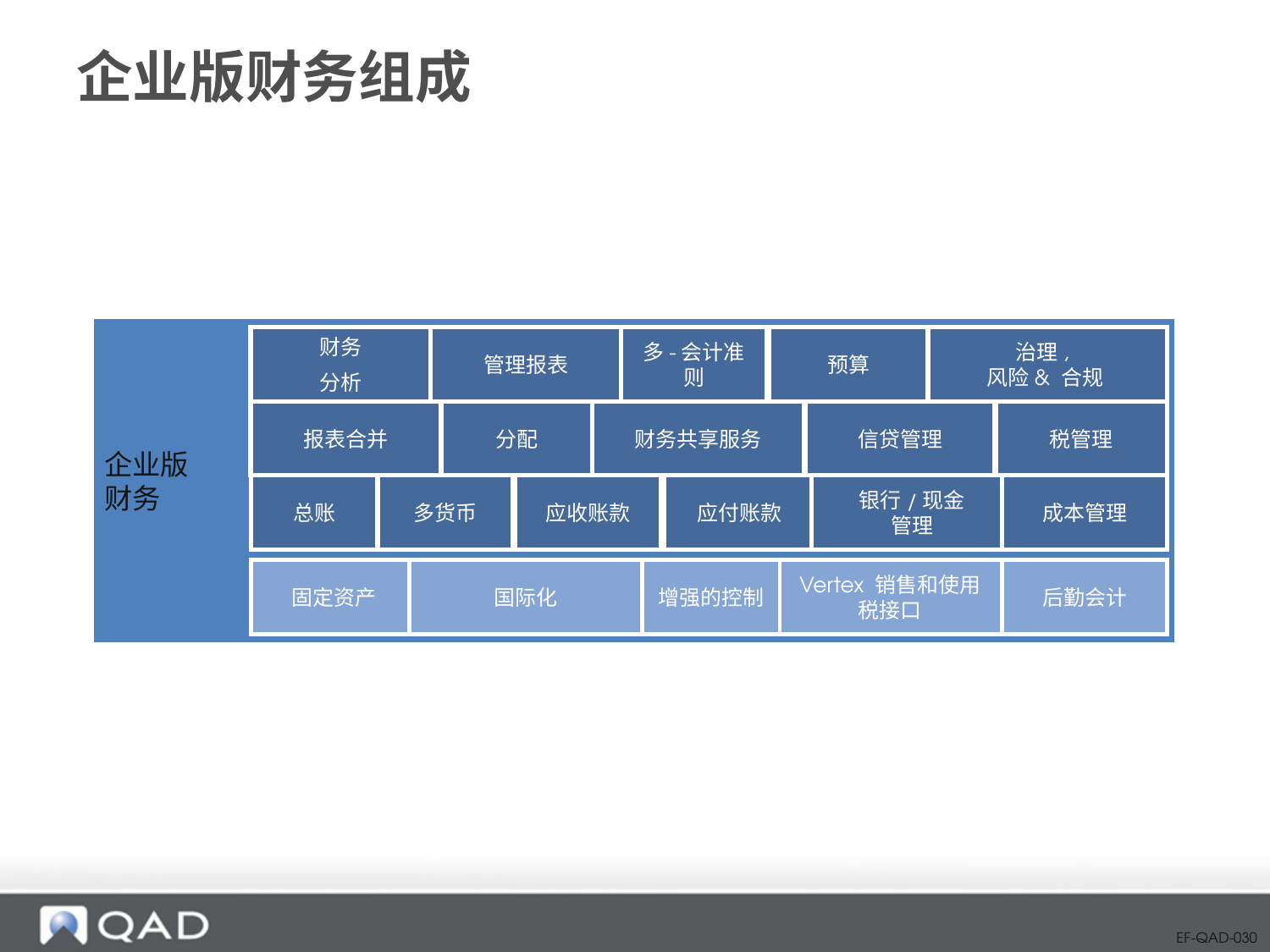

# 企业版财务组成
企业版
财务
财务
分析
管理报表
多-会计准则
预算
治理,
风险& 合规
报表合并
分配
财务共享服务
信贷管理
税管理
总账
多货币
应收账款
应付账款
银行/现金
管理
成本管理
固定资产
国际化
增强的控制
Vertex 销售和使用税接口
后勤会计
EF-QAD-030